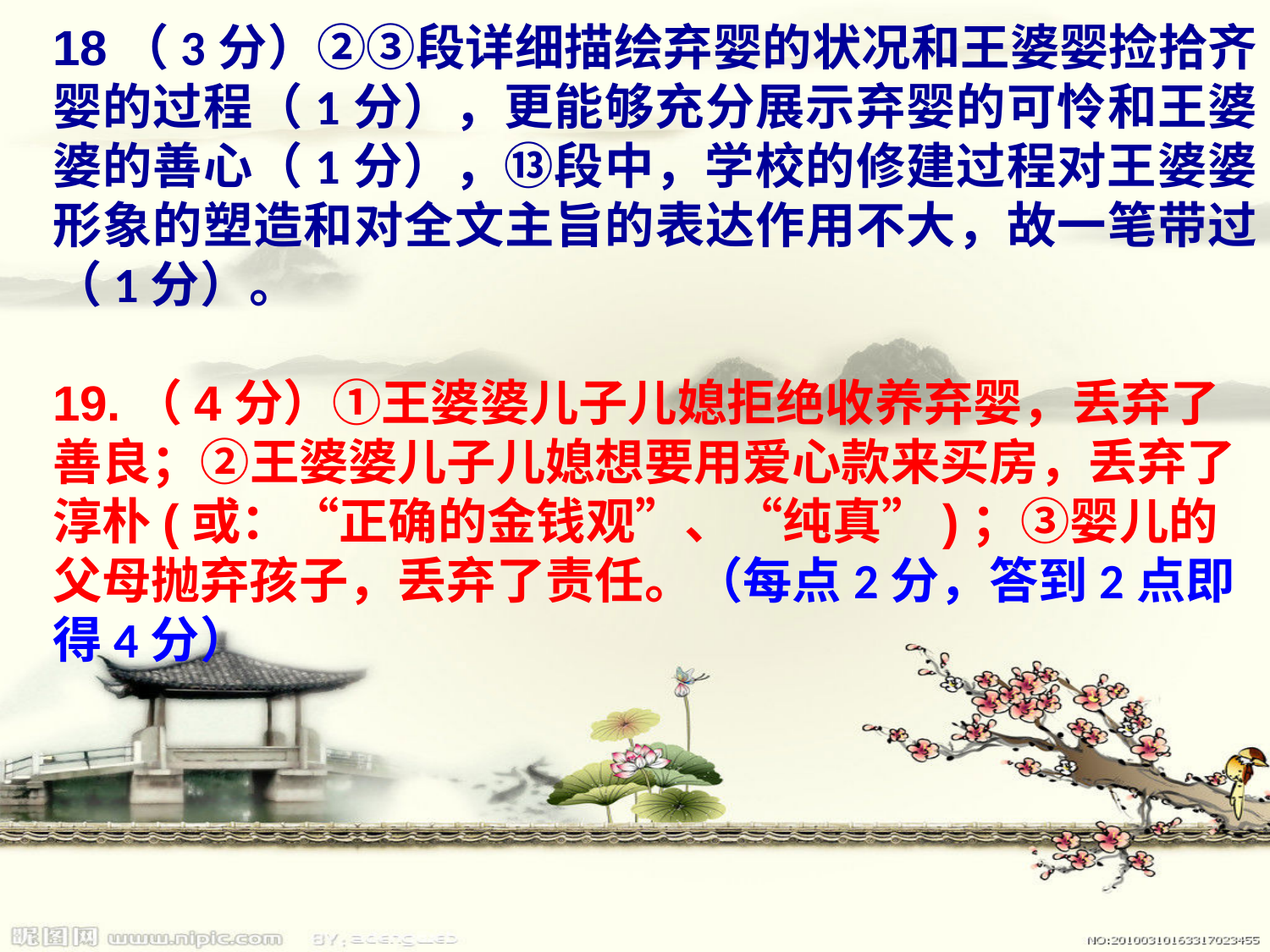

18（3分）②③段详细描绘弃婴的状况和王婆婴捡拾齐婴的过程（1分），更能够充分展示弃婴的可怜和王婆婆的善心（1分），⑬段中，学校的修建过程对王婆婆形象的塑造和对全文主旨的表达作用不大，故一笔带过（1分）。

19.（4分）①王婆婆儿子儿媳拒绝收养弃婴，丢弃了善良；②王婆婆儿子儿媳想要用爱心款来买房，丢弃了淳朴(或：“正确的金钱观”、“纯真”)；③婴儿的父母抛弃孩子，丢弃了责任。（每点2分，答到2点即得4分）